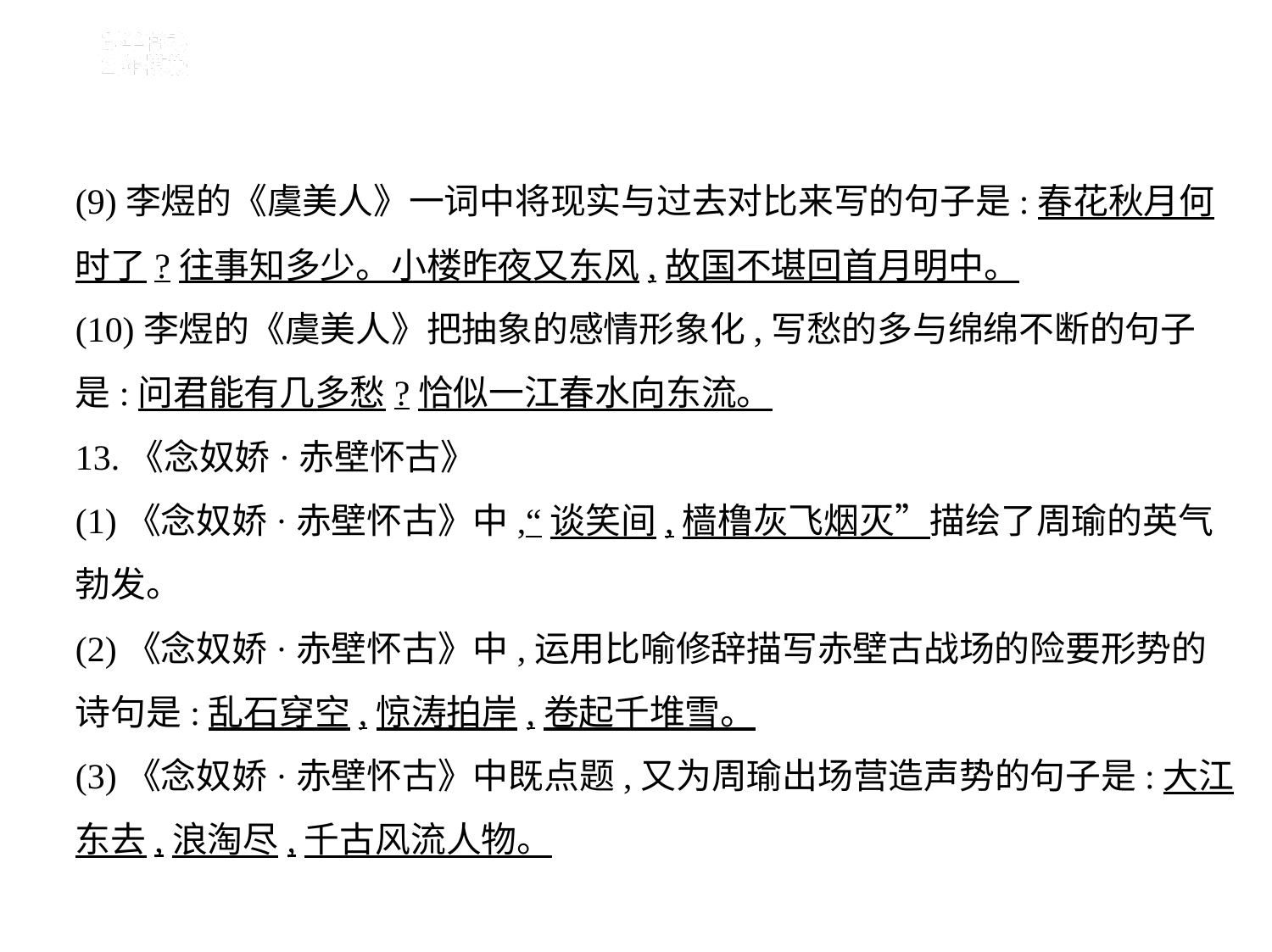

(9)李煜的《虞美人》一词中将现实与过去对比来写的句子是:春花秋月何
时了?往事知多少。小楼昨夜又东风,故国不堪回首月明中。
(10)李煜的《虞美人》把抽象的感情形象化,写愁的多与绵绵不断的句子
是:问君能有几多愁?恰似一江春水向东流。
13.《念奴娇·赤壁怀古》
(1)《念奴娇·赤壁怀古》中,“谈笑间,樯橹灰飞烟灭”描绘了周瑜的英气
勃发。
(2)《念奴娇·赤壁怀古》中,运用比喻修辞描写赤壁古战场的险要形势的
诗句是:乱石穿空,惊涛拍岸,卷起千堆雪。
(3)《念奴娇·赤壁怀古》中既点题,又为周瑜出场营造声势的句子是:大江
东去,浪淘尽,千古风流人物。